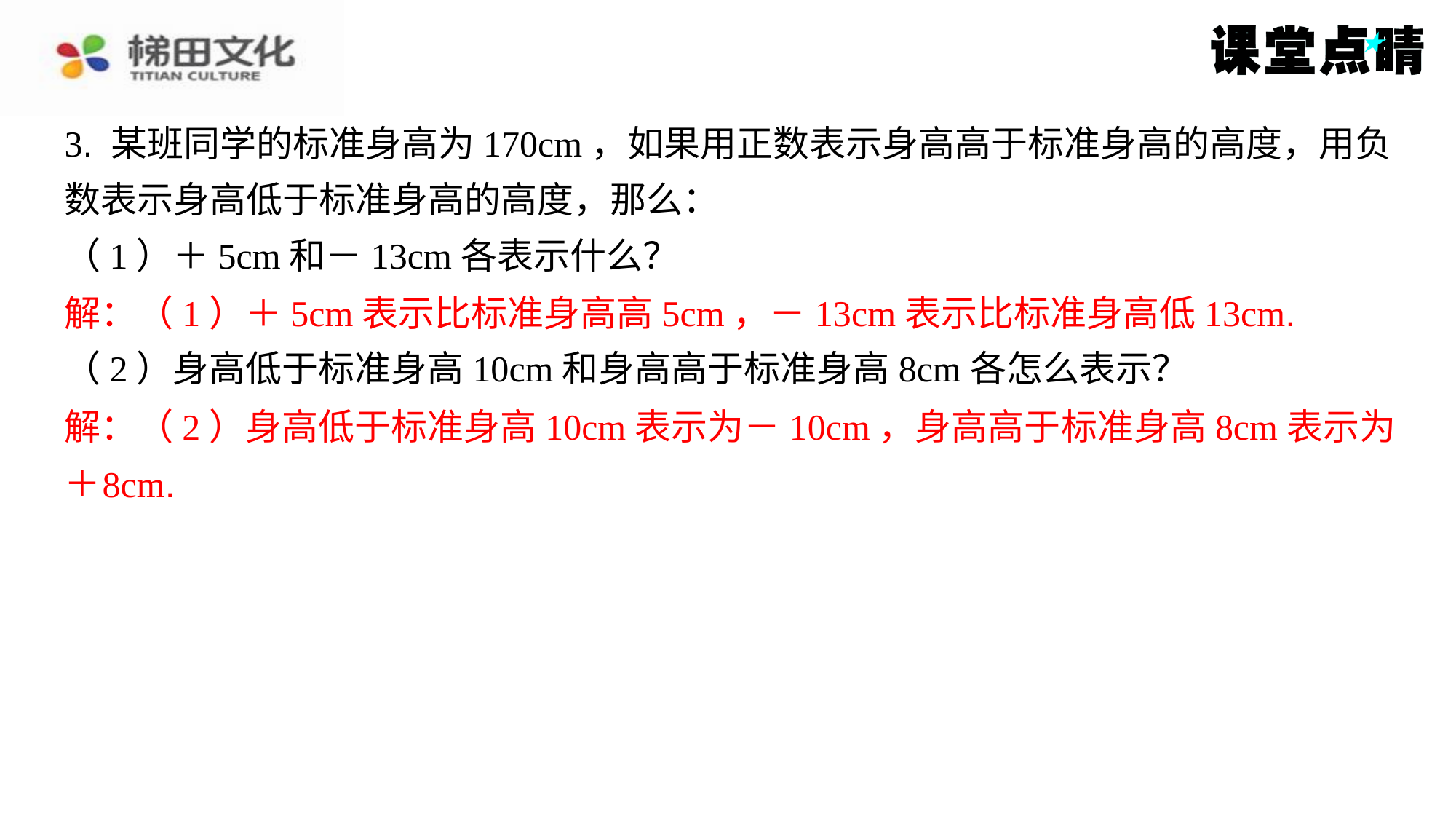

3. 某班同学的标准身高为170cm，如果用正数表示身高高于标准身高的高度，用负
数表示身高低于标准身高的高度，那么：
（1）＋5cm和－13cm各表示什么？
解：（1）＋5cm表示比标准身高高5cm，－13cm表示比标准身高低13cm.
（2）身高低于标准身高10cm和身高高于标准身高8cm各怎么表示？
解：（2）身高低于标准身高10cm表示为－10cm，身高高于标准身高8cm表示为＋
8cm.
解：（1）＋5cm表示比标准身高高5cm，－13cm表示比标准身高低13cm.
解：（2）身高低于标准身高10cm表示为－10cm，身高高于标准身高8cm表示为
＋
8cm.